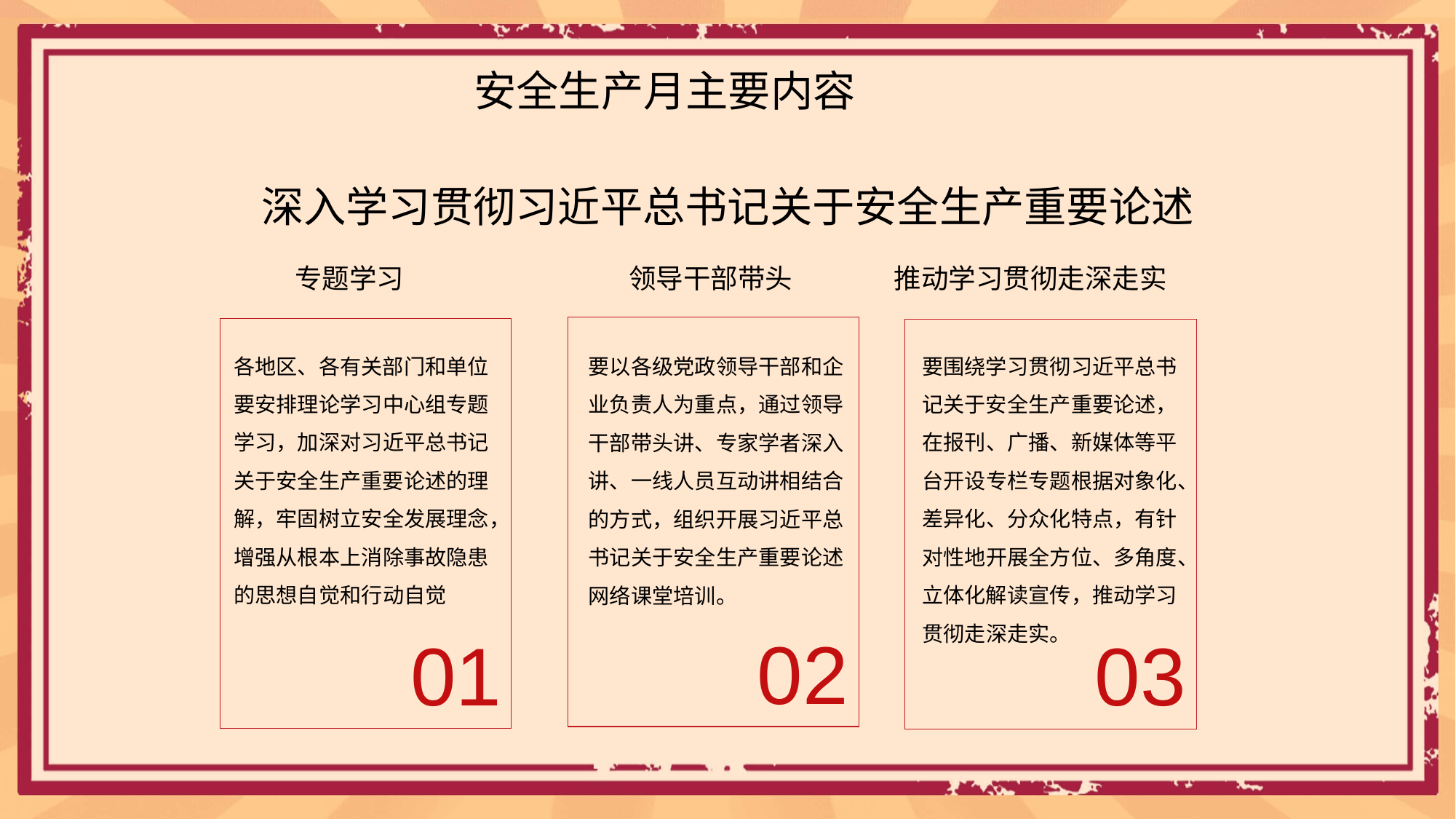

# 安全生产月主要内容
深入学习贯彻习近平总书记关于安全生产重要论述
专题学习
领导干部带头
推动学习贯彻走深走实

各地区、各有关部门和单位要安排理论学习中心组专题学习，加深对习近平总书记关于安全生产重要论述的理解，牢固树立安全发展理念，增强从根本上消除事故隐患的思想自觉和行动自觉
要围绕学习贯彻习近平总书记关于安全生产重要论述，在报刊、广播、新媒体等平台开设专栏专题根据对象化、差异化、分众化特点，有针对性地开展全方位、多角度、立体化解读宣传，推动学习贯彻走深走实。
要以各级党政领导干部和企业负责人为重点，通过领导干部带头讲、专家学者深入讲、一线人员互动讲相结合的方式，组织开展习近平总书记关于安全生产重要论述网络课堂培训。
02
01
03